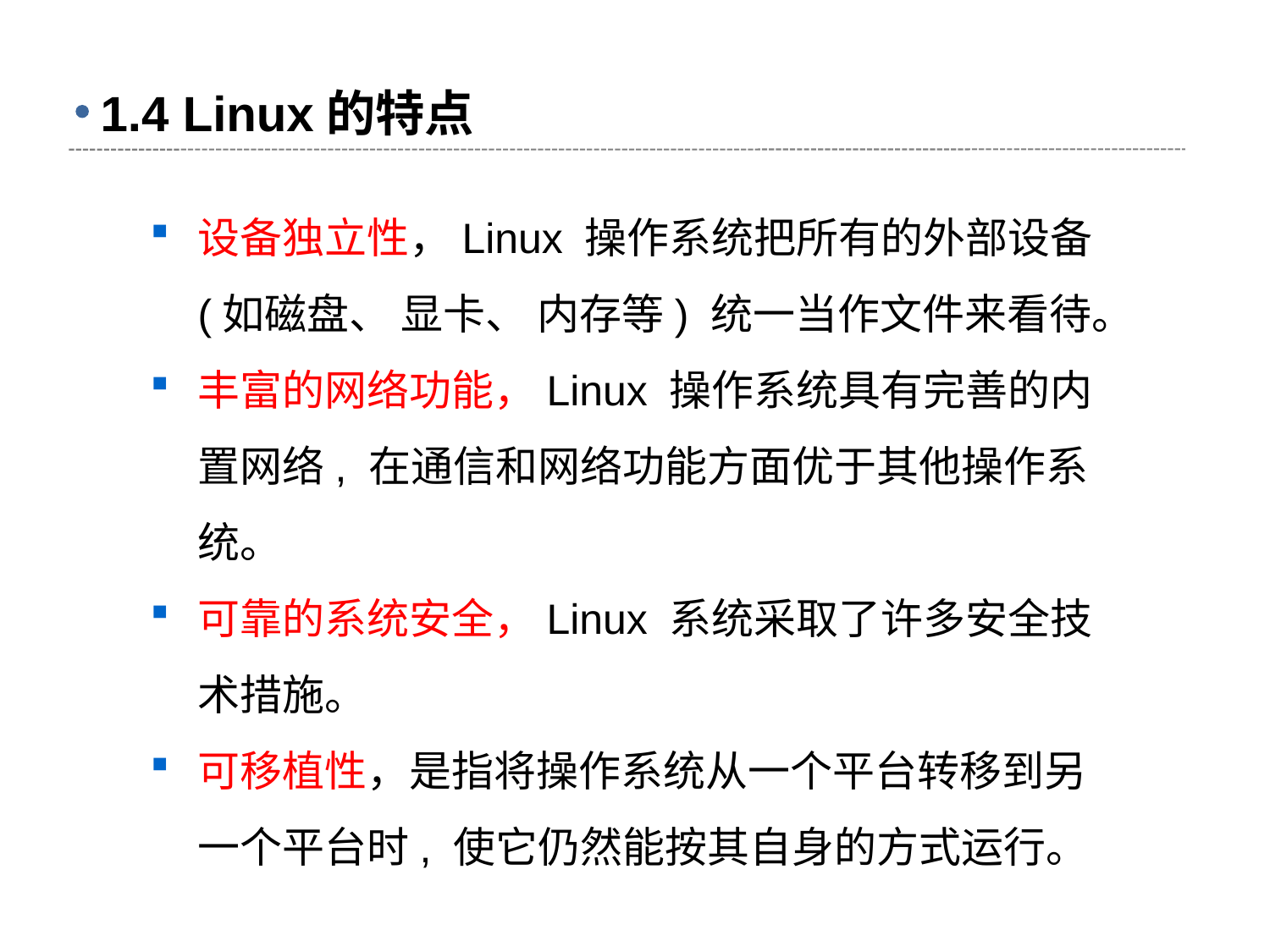

# 1.4 Linux的特点
设备独立性，Linux 操作系统把所有的外部设备 (如磁盘、 显卡、 内存等) 统一当作文件来看待。
丰富的网络功能，Linux 操作系统具有完善的内置网络, 在通信和网络功能方面优于其他操作系统。
可靠的系统安全，Linux 系统采取了许多安全技术措施。
可移植性，是指将操作系统从一个平台转移到另一个平台时, 使它仍然能按其自身的方式运行。